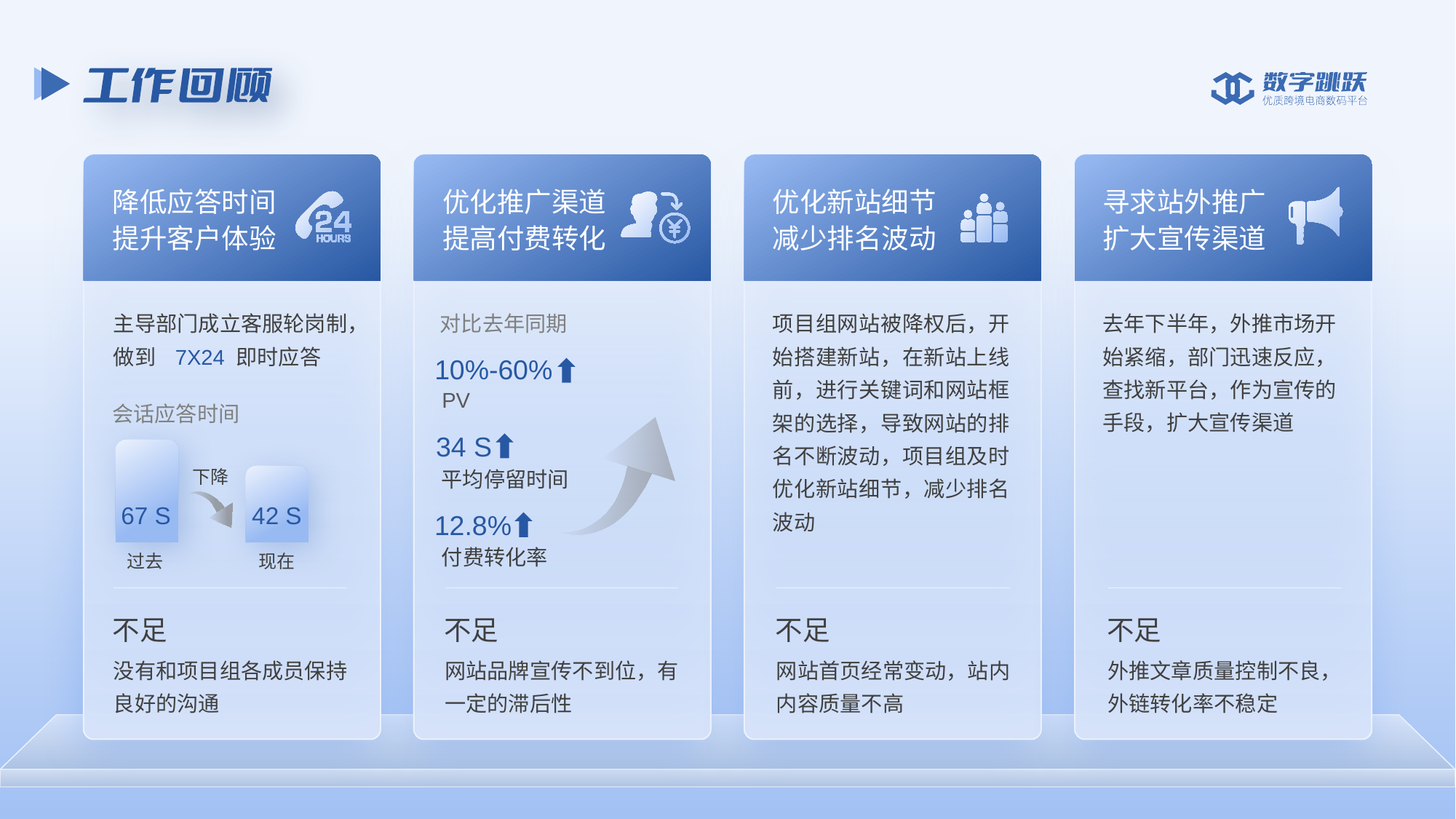

降低应答时间
提升客户体验
优化推广渠道
提高付费转化
优化新站细节
减少排名波动
寻求站外推广
扩大宣传渠道

主导部门成立客服轮岗制，做到   7X24 即时应答
项目组网站被降权后，开始搭建新站，在新站上线前，进行关键词和网站框架的选择，导致网站的排名不断波动，项目组及时优化新站细节，减少排名波动
去年下半年，外推市场开始紧缩，部门迅速反应，查找新平台，作为宣传的手段，扩大宣传渠道
对比去年同期
10%-60%

PV
会话应答时间
34 S

下降
平均停留时间

67 S
42 S
12.8%

付费转化率
过去
现在
不足
不足
不足
不足
没有和项目组各成员保持良好的沟通
网站品牌宣传不到位，有一定的滞后性
网站首页经常变动，站内内容质量不高
外推文章质量控制不良，外链转化率不稳定